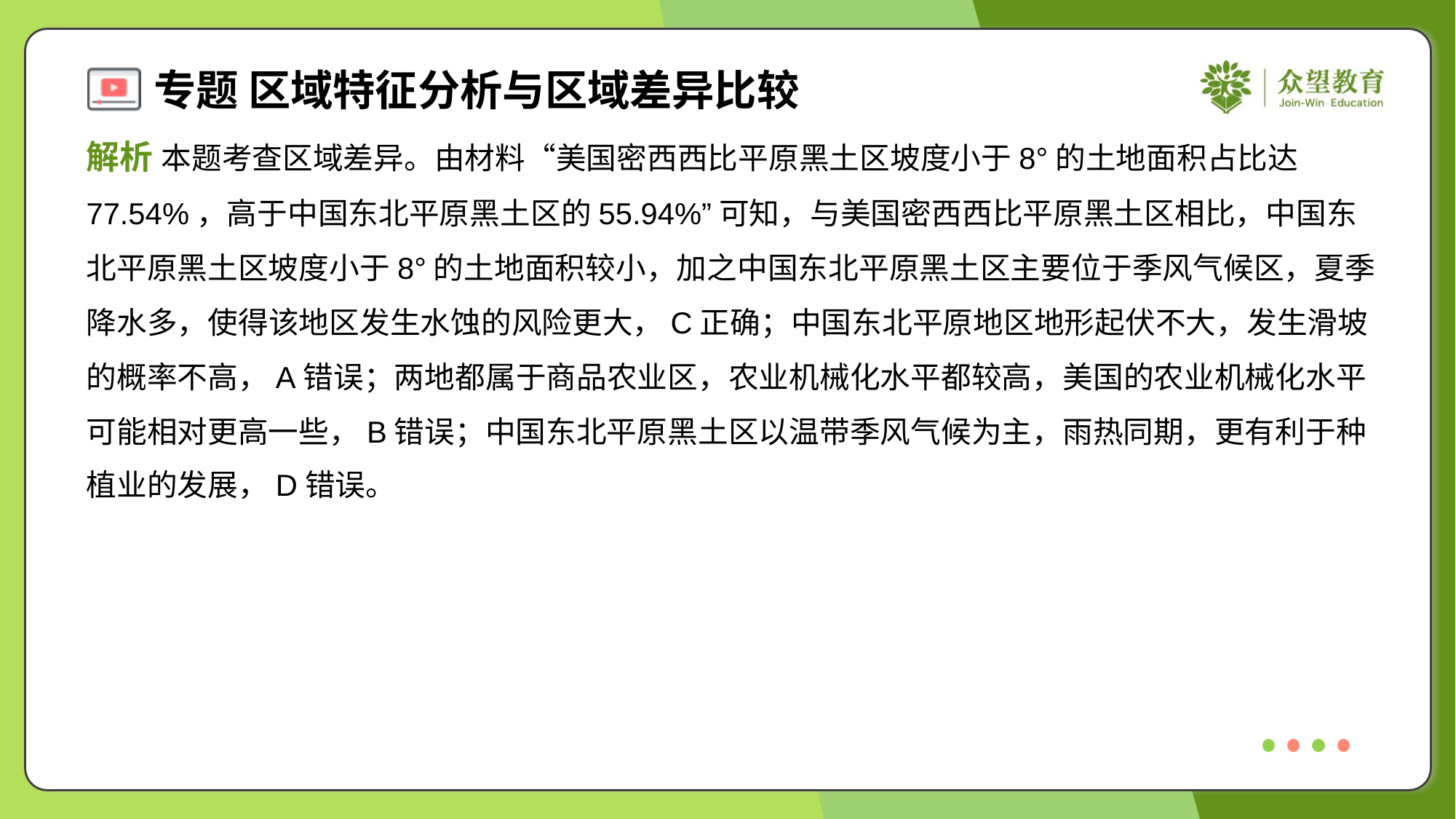

解析 本题考查区域差异。由材料“美国密西西比平原黑土区坡度小于8°的土地面积占比达
77.54%，高于中国东北平原黑土区的55.94%”可知，与美国密西西比平原黑土区相比，中国东
北平原黑土区坡度小于8°的土地面积较小，加之中国东北平原黑土区主要位于季风气候区，夏季
降水多，使得该地区发生水蚀的风险更大，C正确；中国东北平原地区地形起伏不大，发生滑坡
的概率不高，A错误；两地都属于商品农业区，农业机械化水平都较高，美国的农业机械化水平
可能相对更高一些，B错误；中国东北平原黑土区以温带季风气候为主，雨热同期，更有利于种
植业的发展，D错误。